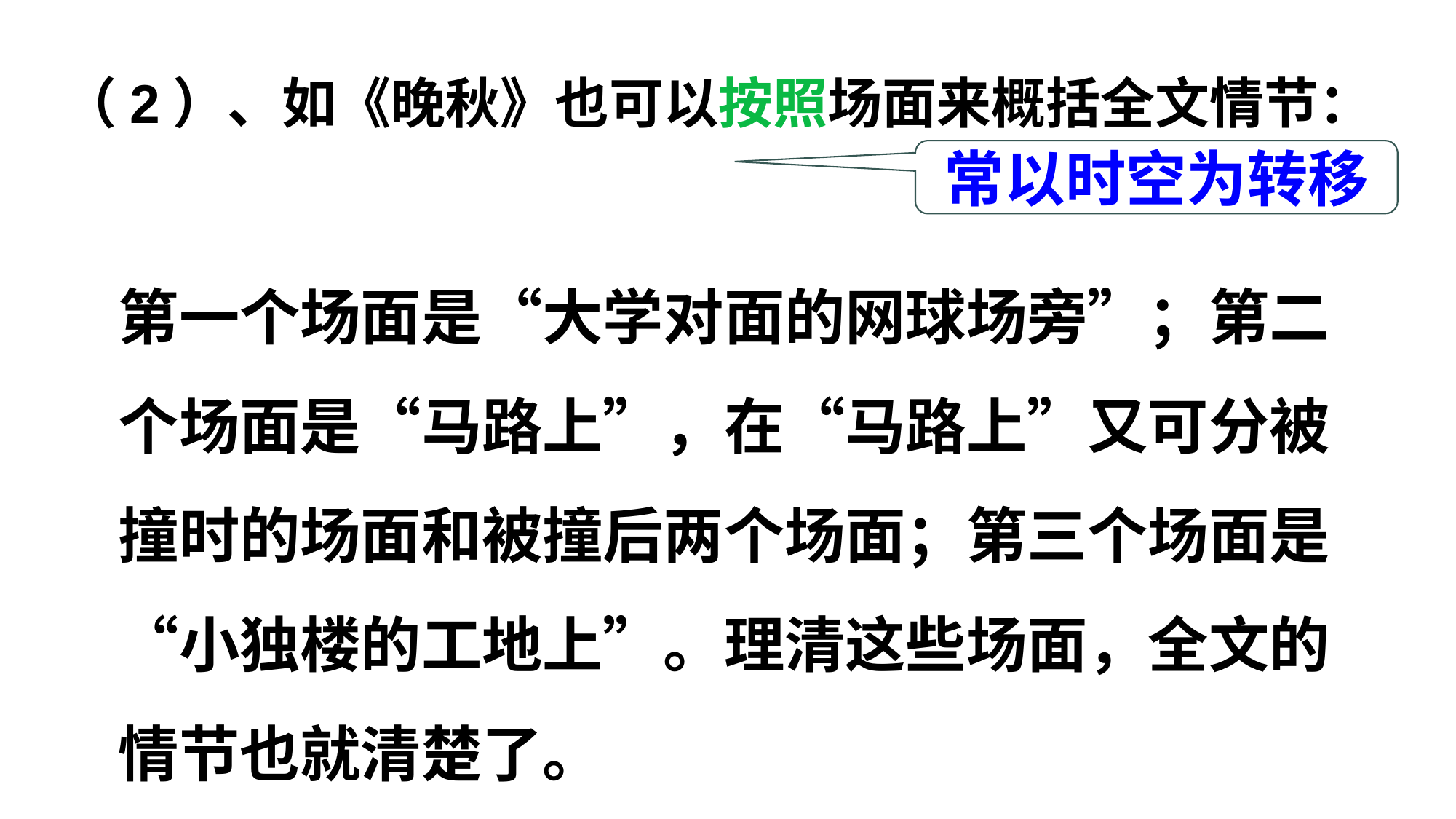

（2）、如《晚秋》也可以按照场面来概括全文情节：
常以时空为转移
第一个场面是“大学对面的网球场旁”；第二个场面是“马路上”，在“马路上”又可分被撞时的场面和被撞后两个场面；第三个场面是“小独楼的工地上”。理清这些场面，全文的情节也就清楚了。